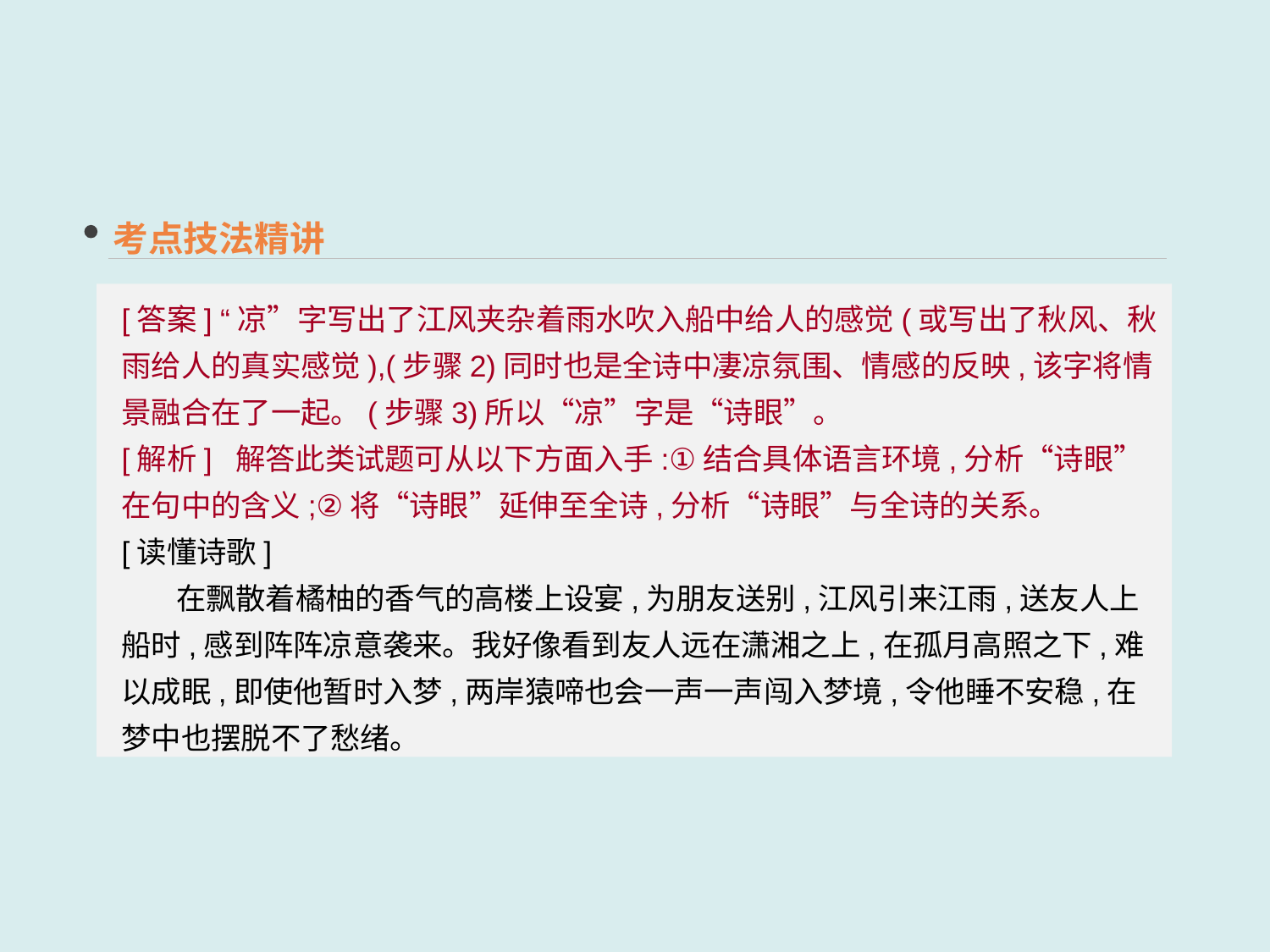

考点技法精讲

[答案] “凉”字写出了江风夹杂着雨水吹入船中给人的感觉(或写出了秋风、秋雨给人的真实感觉),(步骤2)同时也是全诗中凄凉氛围、情感的反映,该字将情景融合在了一起。(步骤3)所以“凉”字是“诗眼”。
[解析]  解答此类试题可从以下方面入手:①结合具体语言环境,分析“诗眼”在句中的含义;②将“诗眼”延伸至全诗,分析“诗眼”与全诗的关系。
[读懂诗歌]
       在飘散着橘柚的香气的高楼上设宴,为朋友送别,江风引来江雨,送友人上船时,感到阵阵凉意袭来。我好像看到友人远在潇湘之上,在孤月高照之下,难以成眠,即使他暂时入梦,两岸猿啼也会一声一声闯入梦境,令他睡不安稳,在梦中也摆脱不了愁绪。